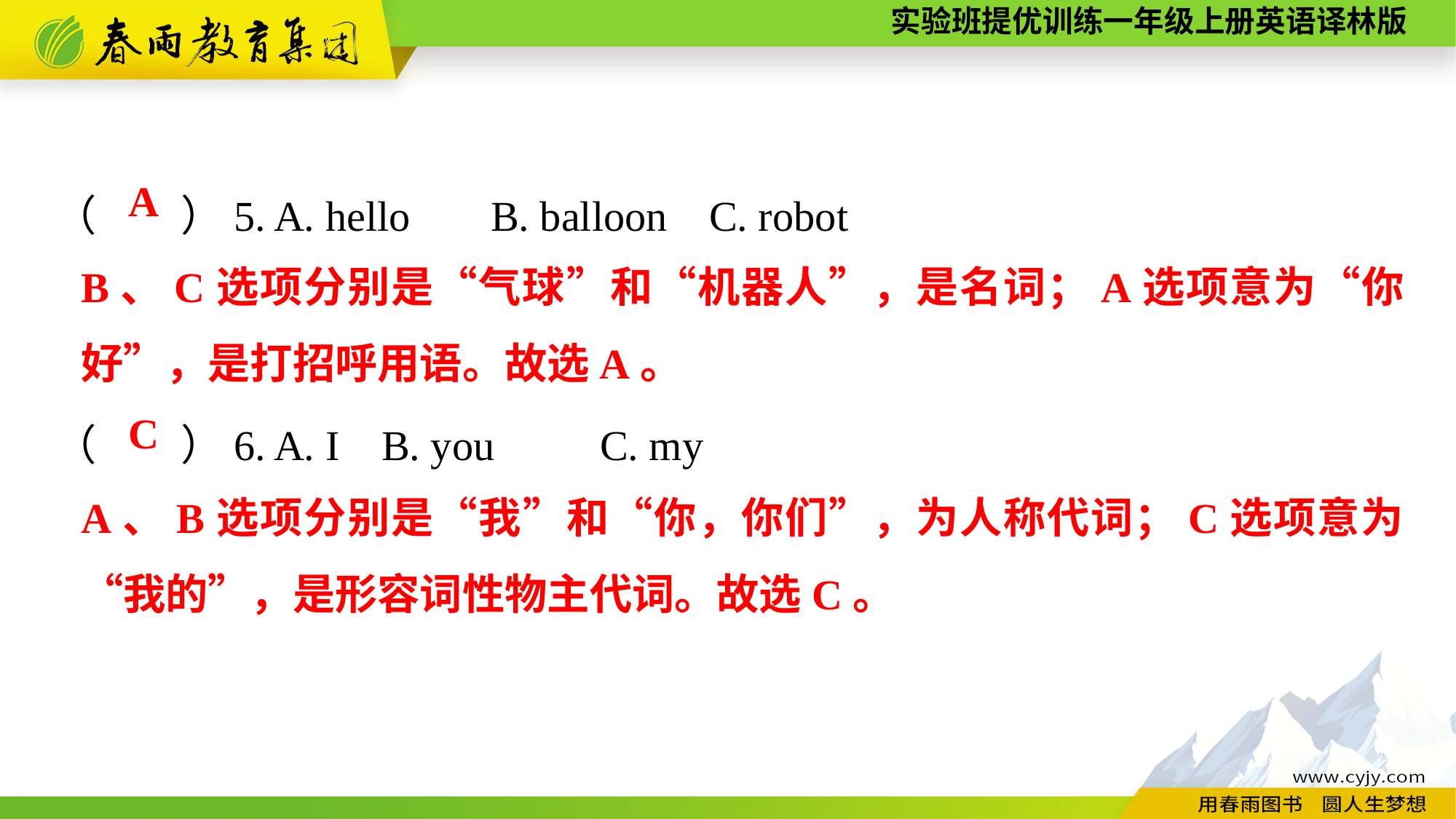

（　　）5. A. hello	B. balloon	C. robot

（　　）6. A. I	B. you	C. my
A
B、C选项分别是“气球”和“机器人”，是名词；A选项意为“你好”，是打招呼用语。故选A。
C

A、B选项分别是“我”和“你，你们”，为人称代词；C选项意为“我的”，是形容词性物主代词。故选C。